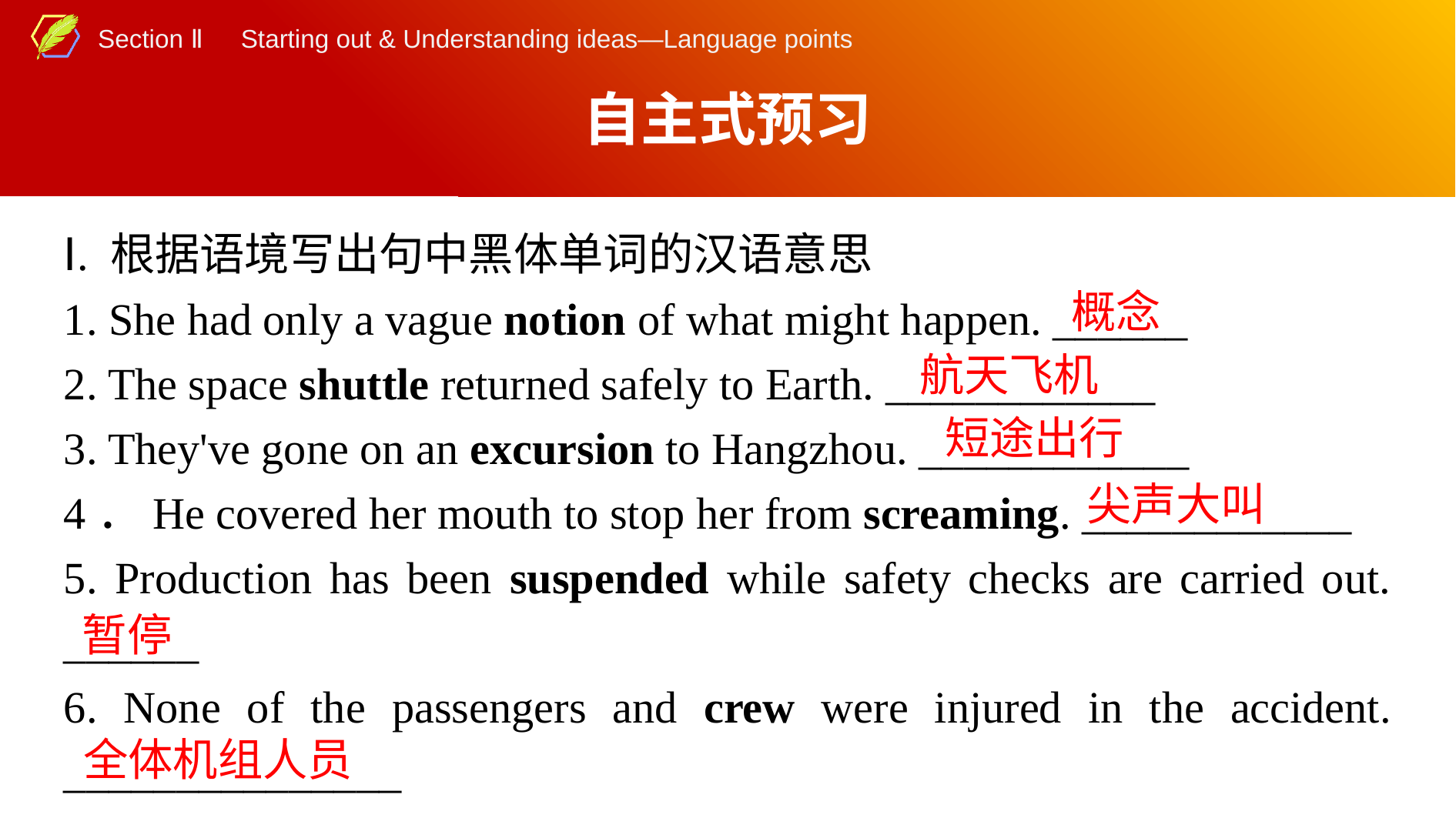

自主式预习
Ⅰ. 根据语境写出句中黑体单词的汉语意思
1. She had only a vague notion of what might happen. ______
2. The space shuttle returned safely to Earth. ____________
3. They've gone on an excursion to Hangzhou. ____________
4．He covered her mouth to stop her from screaming. ____________
5. Production has been suspended while safety checks are carried out. ______
6. None of the passengers and crew were injured in the accident. _______________
概念
航天飞机
短途出行
尖声大叫
暂停
全体机组人员